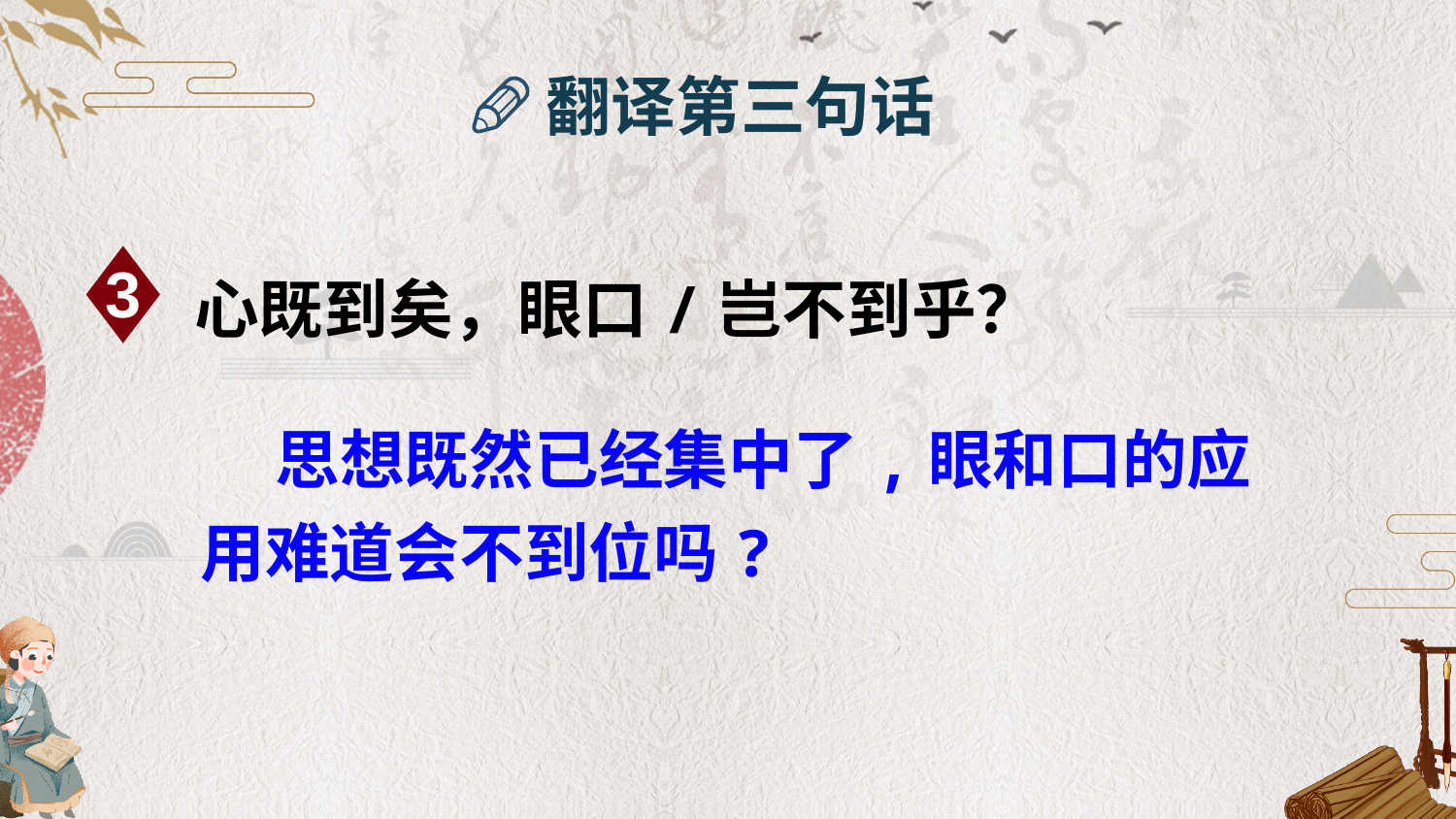

翻译第三句话

3
心既到矣，眼口/岂不到乎？
    思想既然已经集中了,眼和口的应用难道会不到位吗?